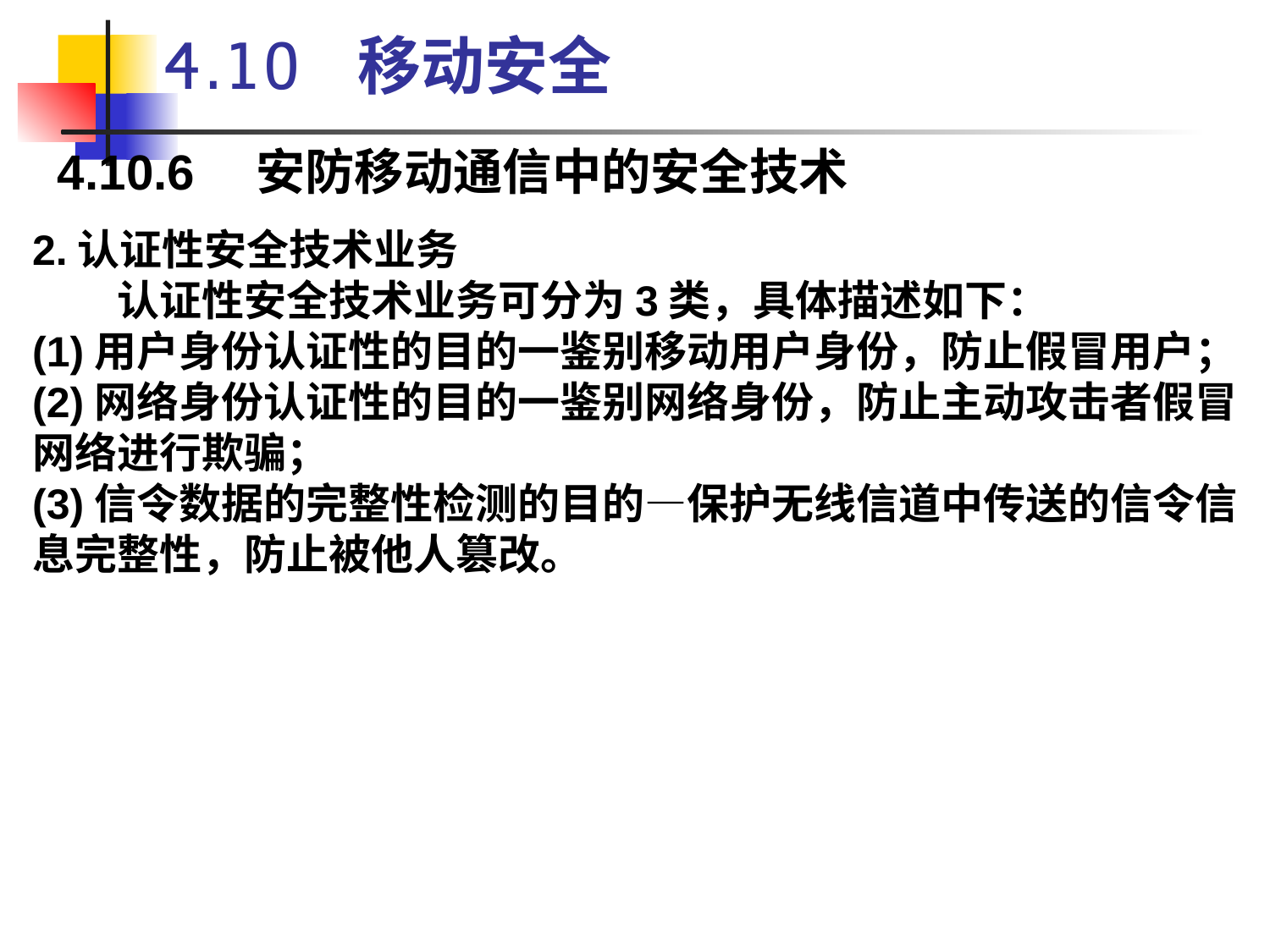

4.10  移动安全
4.10.6　安防移动通信中的安全技术
2.认证性安全技术业务
　　认证性安全技术业务可分为3类，具体描述如下：
(1)用户身份认证性的目的一鉴别移动用户身份，防止假冒用户；
(2)网络身份认证性的目的一鉴别网络身份，防止主动攻击者假冒网络进行欺骗；
(3)信令数据的完整性检测的目的—保护无线信道中传送的信令信息完整性，防止被他人篡改。